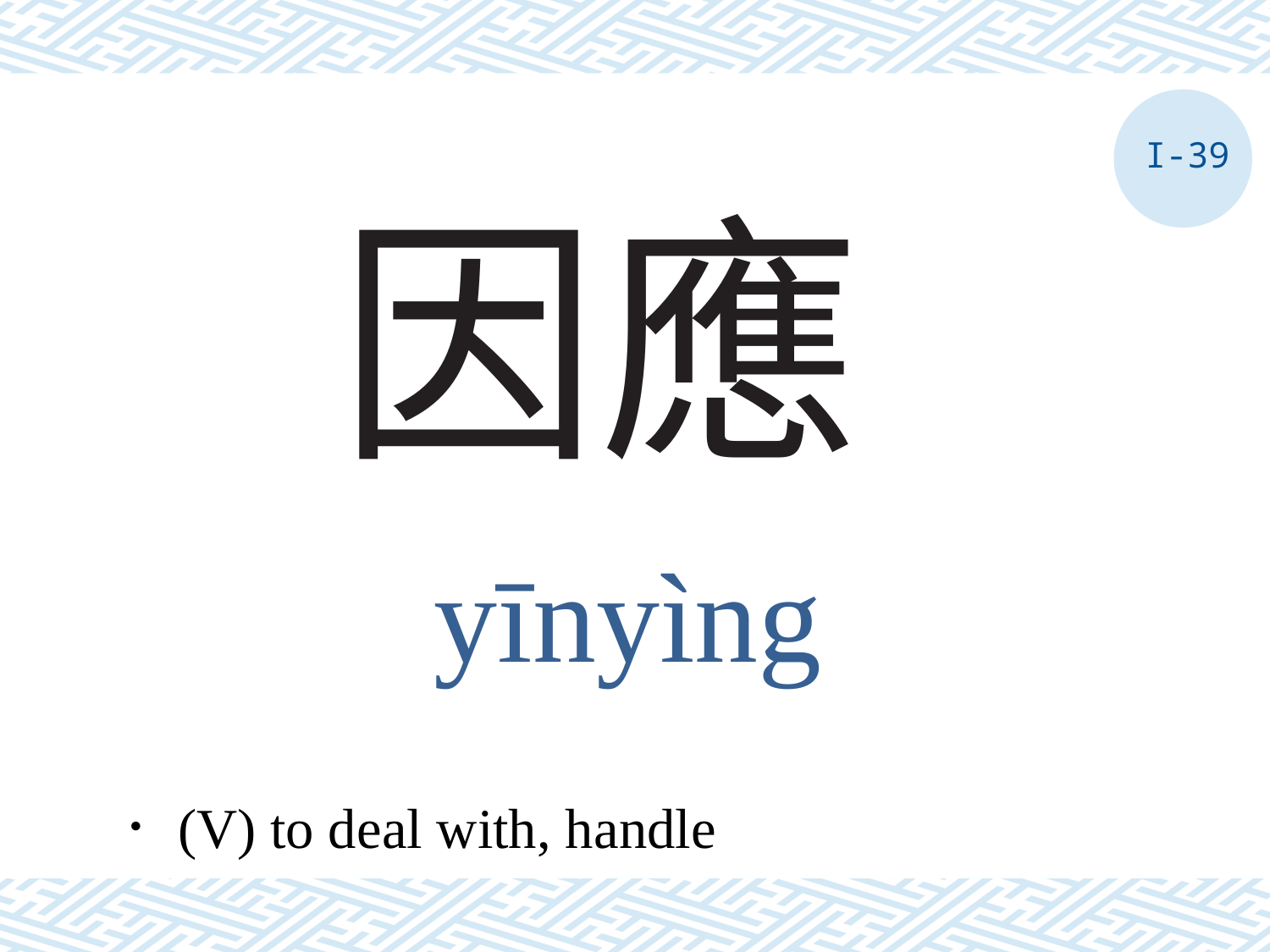

I-39

# 因應
yīnyìng
．(V) to deal with, handle